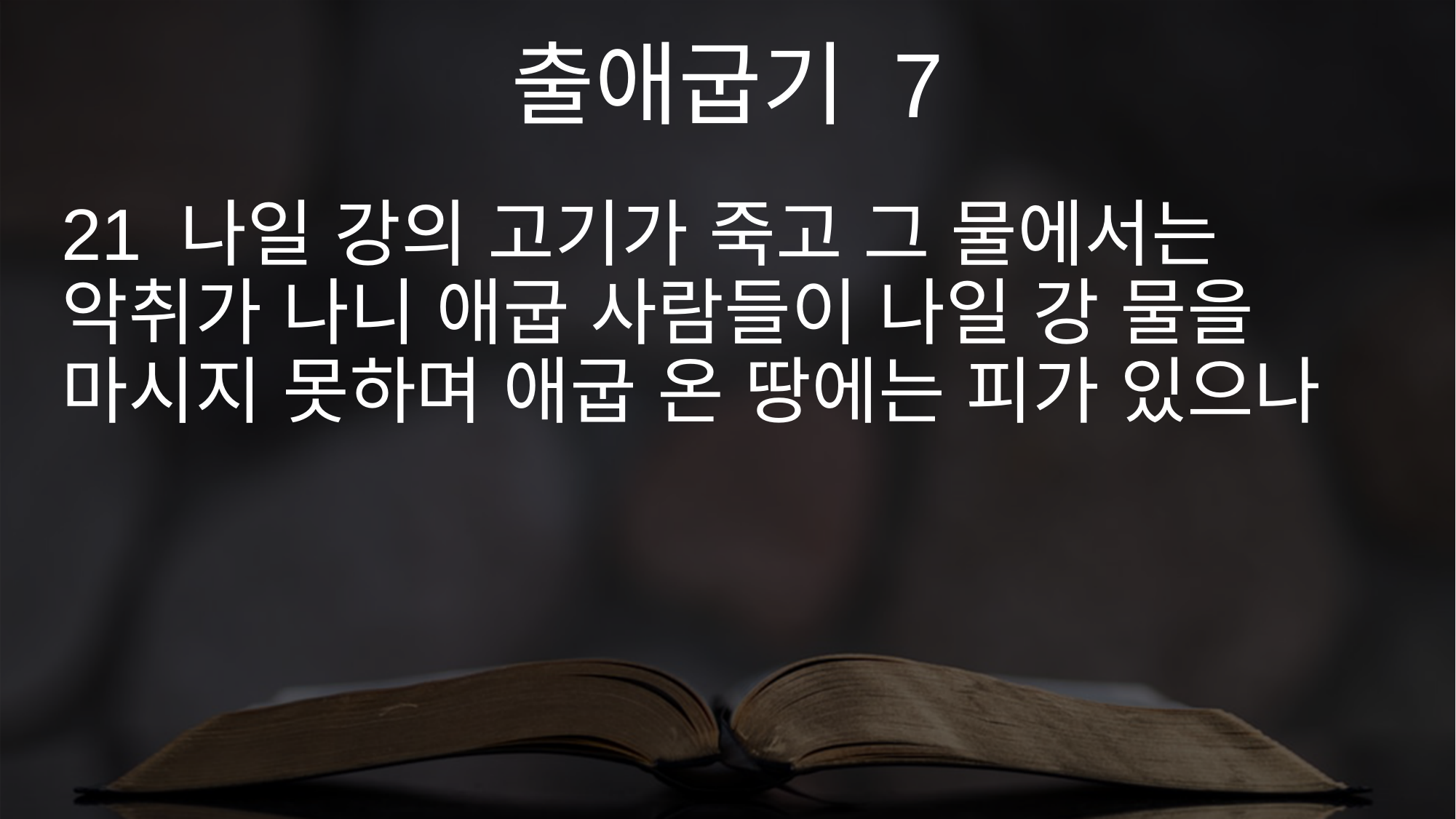

출애굽기 7
21 나일 강의 고기가 죽고 그 물에서는 악취가 나니 애굽 사람들이 나일 강 물을 마시지 못하며 애굽 온 땅에는 피가 있으나